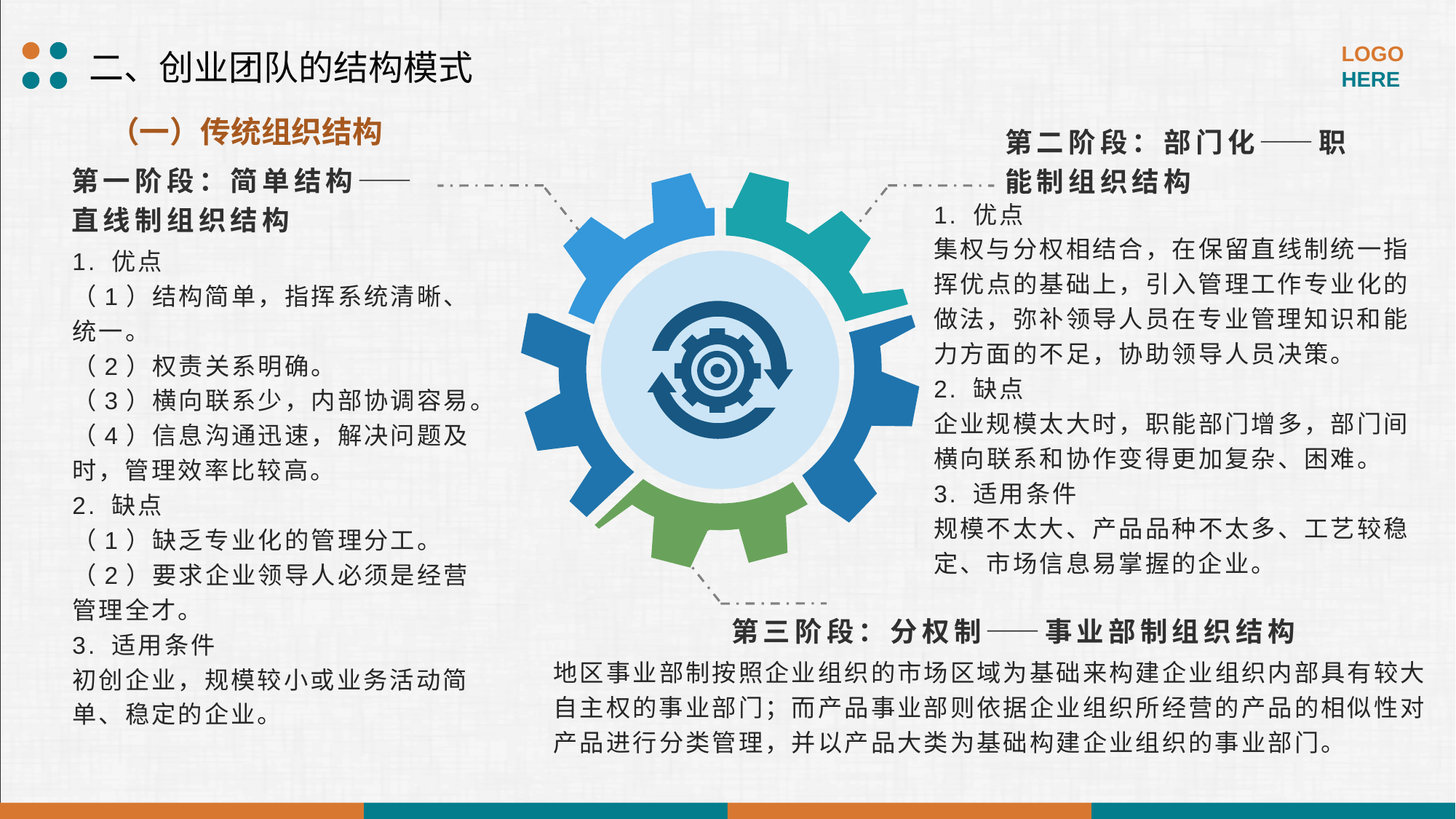

二、创业团队的结构模式
（一）传统组织结构
第二阶段：部门化——职能制组织结构
第一阶段：简单结构——直线制组织结构

1. 优点
集权与分权相结合，在保留直线制统一指挥优点的基础上，引入管理工作专业化的做法，弥补领导人员在专业管理知识和能力方面的不足，协助领导人员决策。
2. 缺点
企业规模太大时，职能部门增多，部门间横向联系和协作变得更加复杂、困难。
3. 适用条件
规模不太大、产品品种不太多、工艺较稳定、市场信息易掌握的企业。

1. 优点
（1）结构简单，指挥系统清晰、统一。
（2）权责关系明确。
（3）横向联系少，内部协调容易。
（4）信息沟通迅速，解决问题及时，管理效率比较高。
2. 缺点
（1）缺乏专业化的管理分工。
（2）要求企业领导人必须是经营管理全才。
3. 适用条件
初创企业，规模较小或业务活动简单、稳定的企业。

第三阶段：分权制——事业部制组织结构
地区事业部制按照企业组织的市场区域为基础来构建企业组织内部具有较大自主权的事业部门；而产品事业部则依据企业组织所经营的产品的相似性对产品进行分类管理，并以产品大类为基础构建企业组织的事业部门。